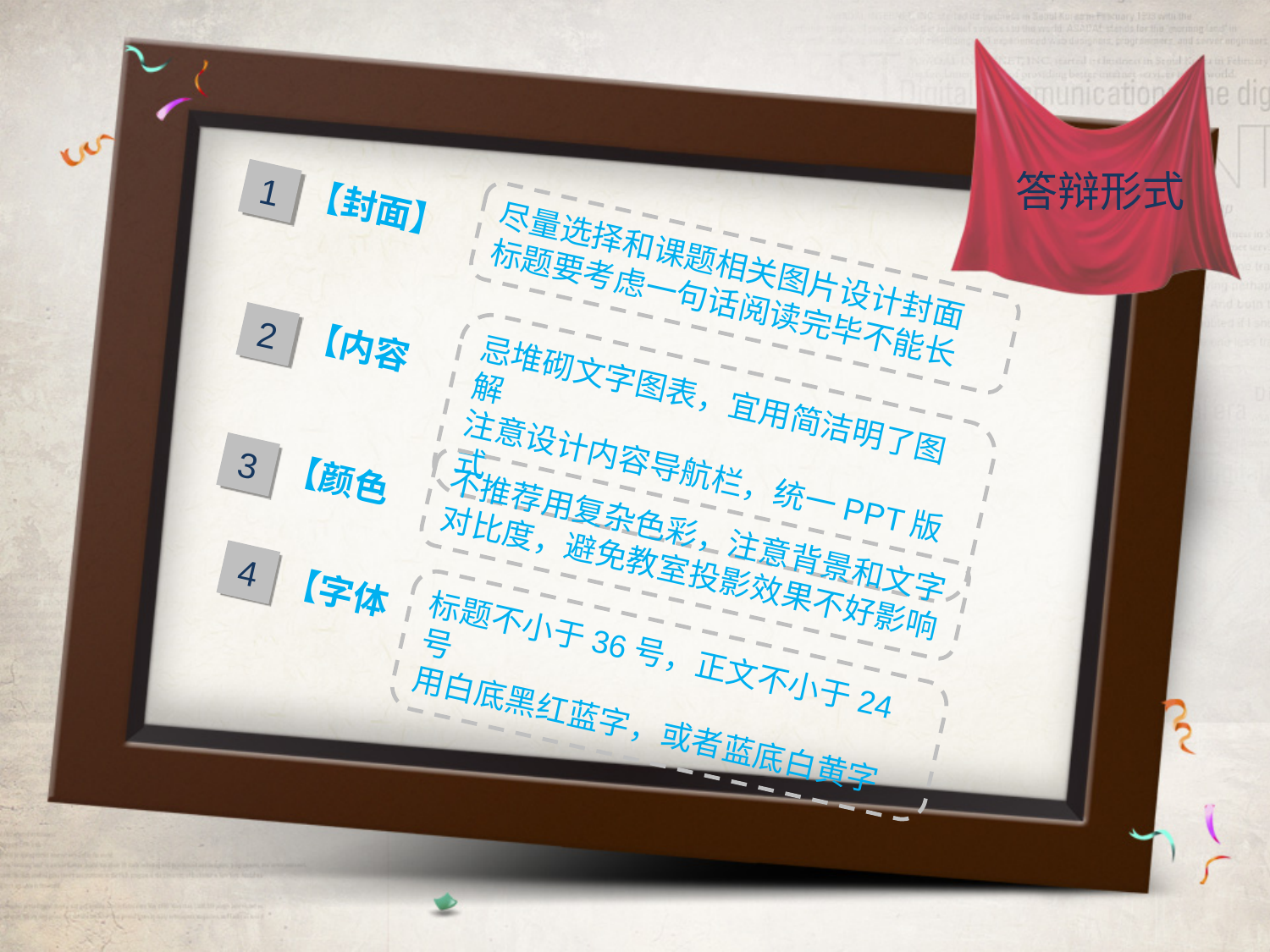

答辩形式
【封面】
1
尽量选择和课题相关图片设计封面
标题要考虑一句话阅读完毕不能长
【内容
2
忌堆砌文字图表，宜用简洁明了图解
注意设计内容导航栏，统一PPT版式
【颜色
3
不推荐用复杂色彩，注意背景和文字对比度，避免教室投影效果不好影响
【字体
4
标题不小于36号，正文不小于24号
用白底黑红蓝字，或者蓝底白黄字